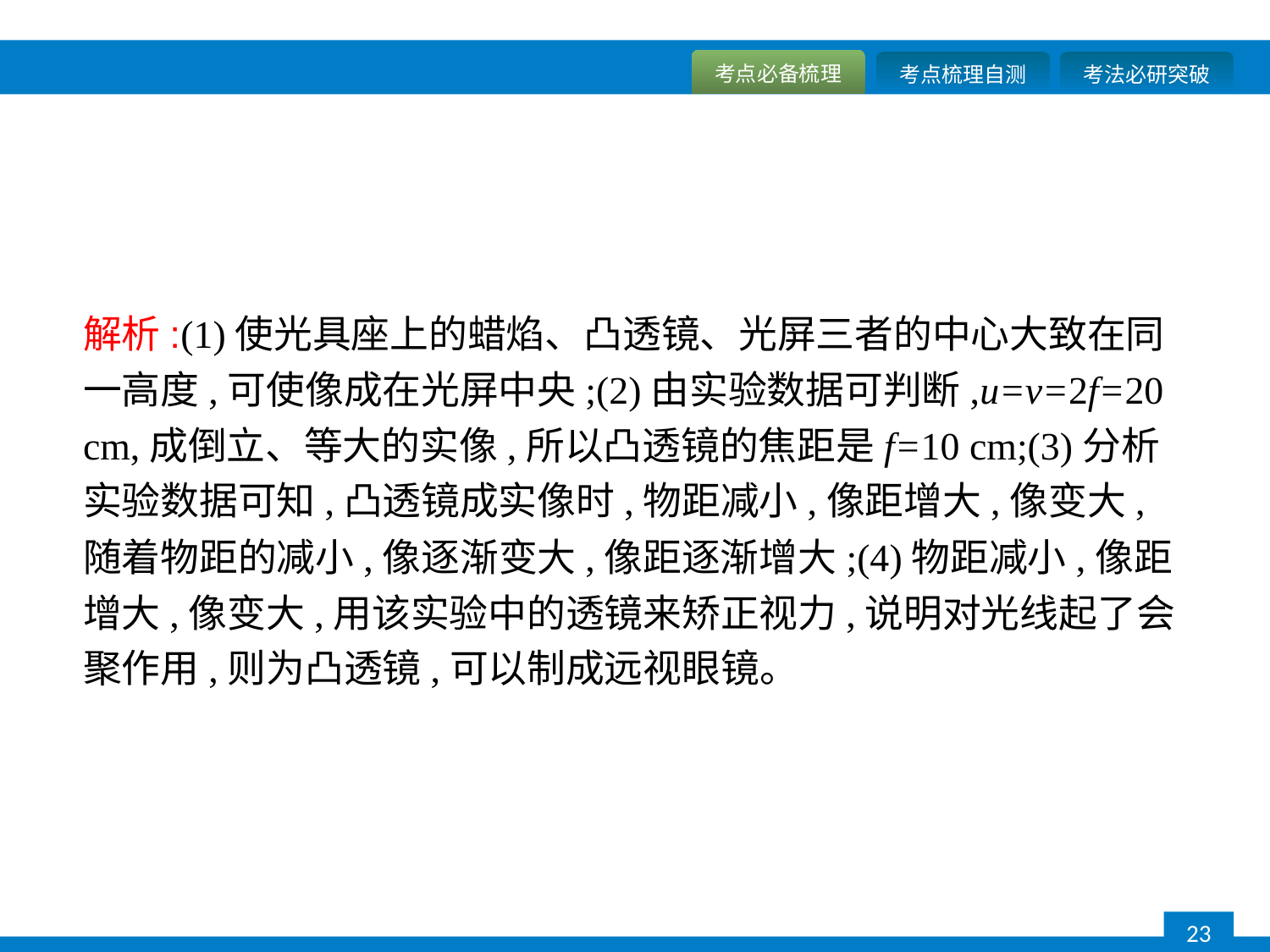

解析:(1)使光具座上的蜡焰、凸透镜、光屏三者的中心大致在同一高度,可使像成在光屏中央;(2)由实验数据可判断,u=v=2f=20 cm,成倒立、等大的实像,所以凸透镜的焦距是f=10 cm;(3)分析实验数据可知,凸透镜成实像时,物距减小,像距增大,像变大,随着物距的减小,像逐渐变大,像距逐渐增大;(4)物距减小,像距增大,像变大,用该实验中的透镜来矫正视力,说明对光线起了会聚作用,则为凸透镜,可以制成远视眼镜。